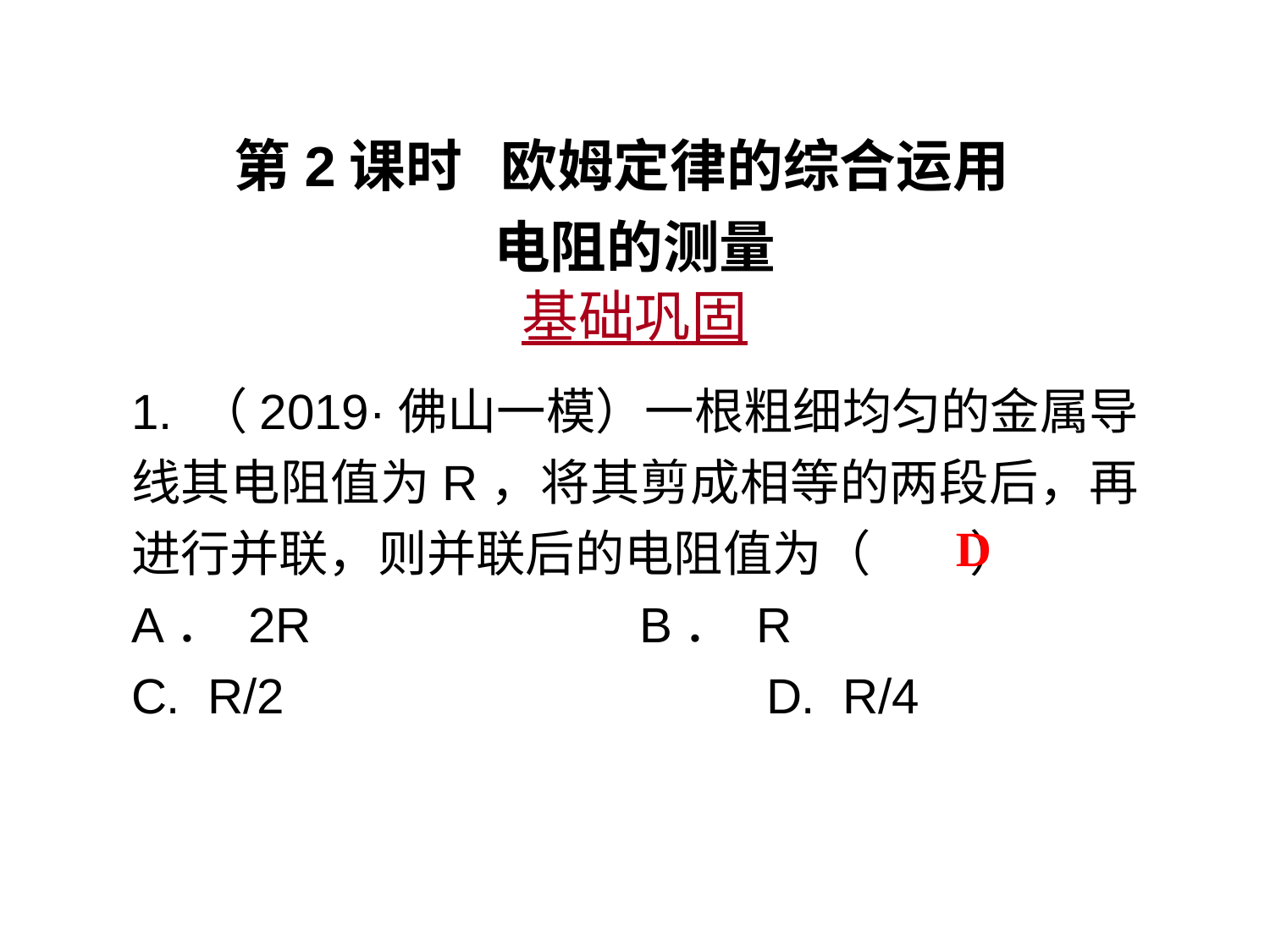

第2课时   欧姆定律的综合运用
电阻的测量
基础巩固
1. （2019·佛山一模）一根粗细均匀的金属导线其电阻值为R，将其剪成相等的两段后，再进行并联，则并联后的电阻值为（　　）
A． 2R     			B． R
C.  R/2   				D.  R/4
D